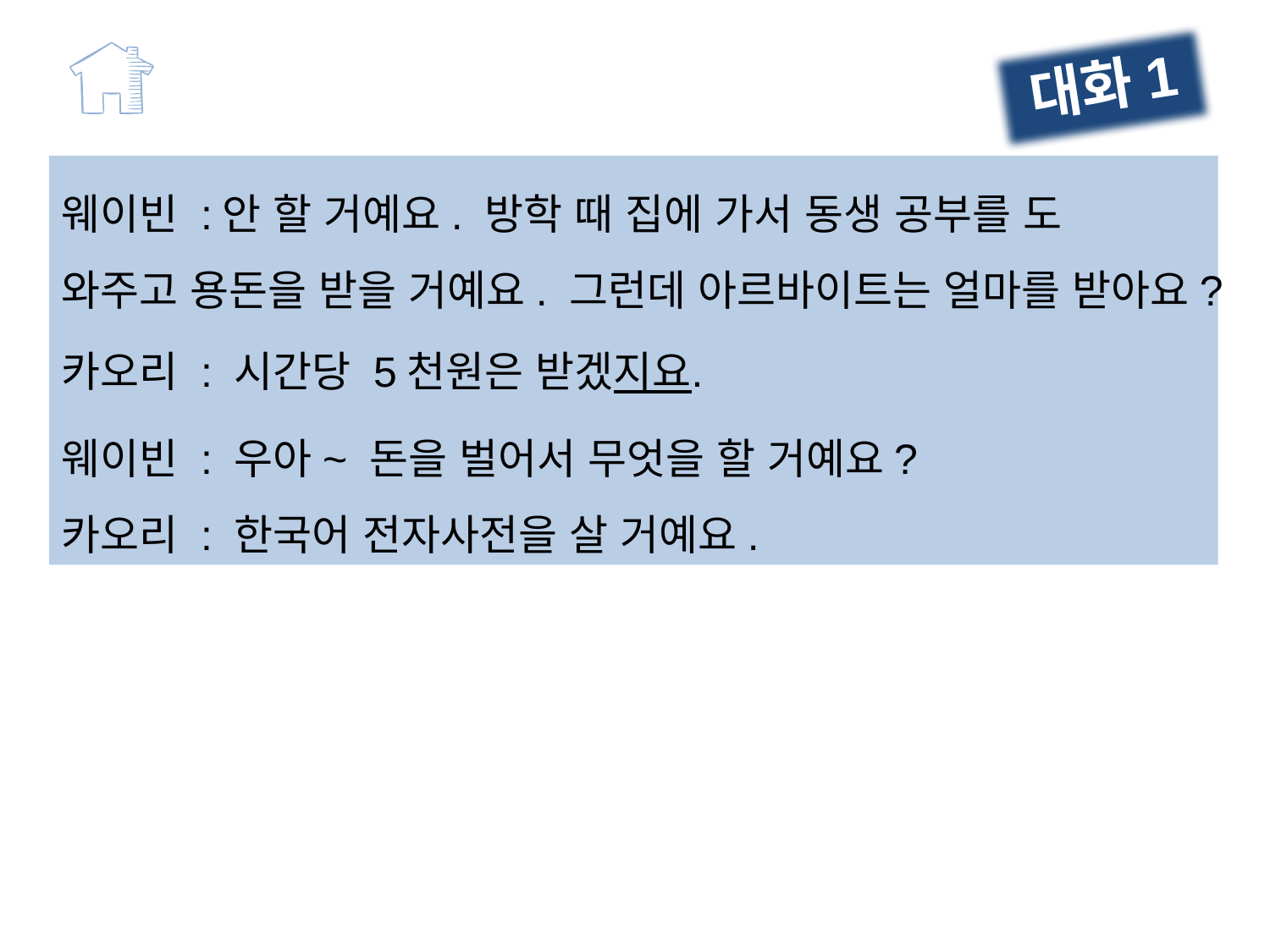

대화1

웨이빈 :안 할 거예요. 방학 때 집에 가서 동생 공부를 도
와주고 용돈을 받을 거예요. 그런데 아르바이트는 얼마를 받아요?
카오리 : 시간당 5천원은 받겠지요.
웨이빈 : 우아~ 돈을 벌어서 무엇을 할 거예요?
카오리 : 한국어 전자사전을 살 거예요.